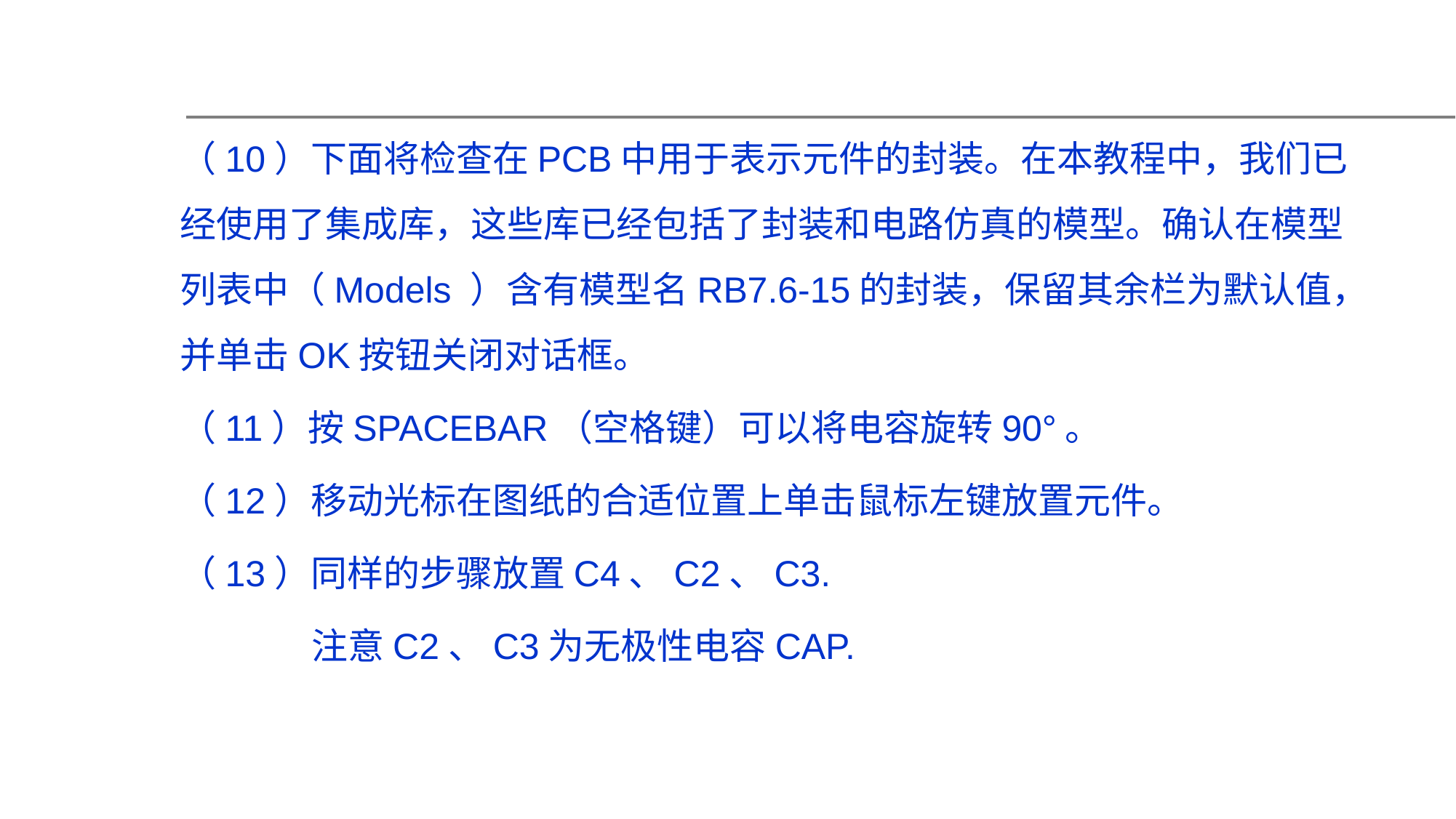

（10）下面将检查在PCB中用于表示元件的封装。在本教程中，我们已经使用了集成库，这些库已经包括了封装和电路仿真的模型。确认在模型列表中（Models ）含有模型名RB7.6-15的封装，保留其余栏为默认值，并单击OK按钮关闭对话框。
（11）按SPACEBAR（空格键）可以将电容旋转90°。
（12）移动光标在图纸的合适位置上单击鼠标左键放置元件。
（13）同样的步骤放置C4、C2、C3.
               注意C2、C3为无极性电容CAP.